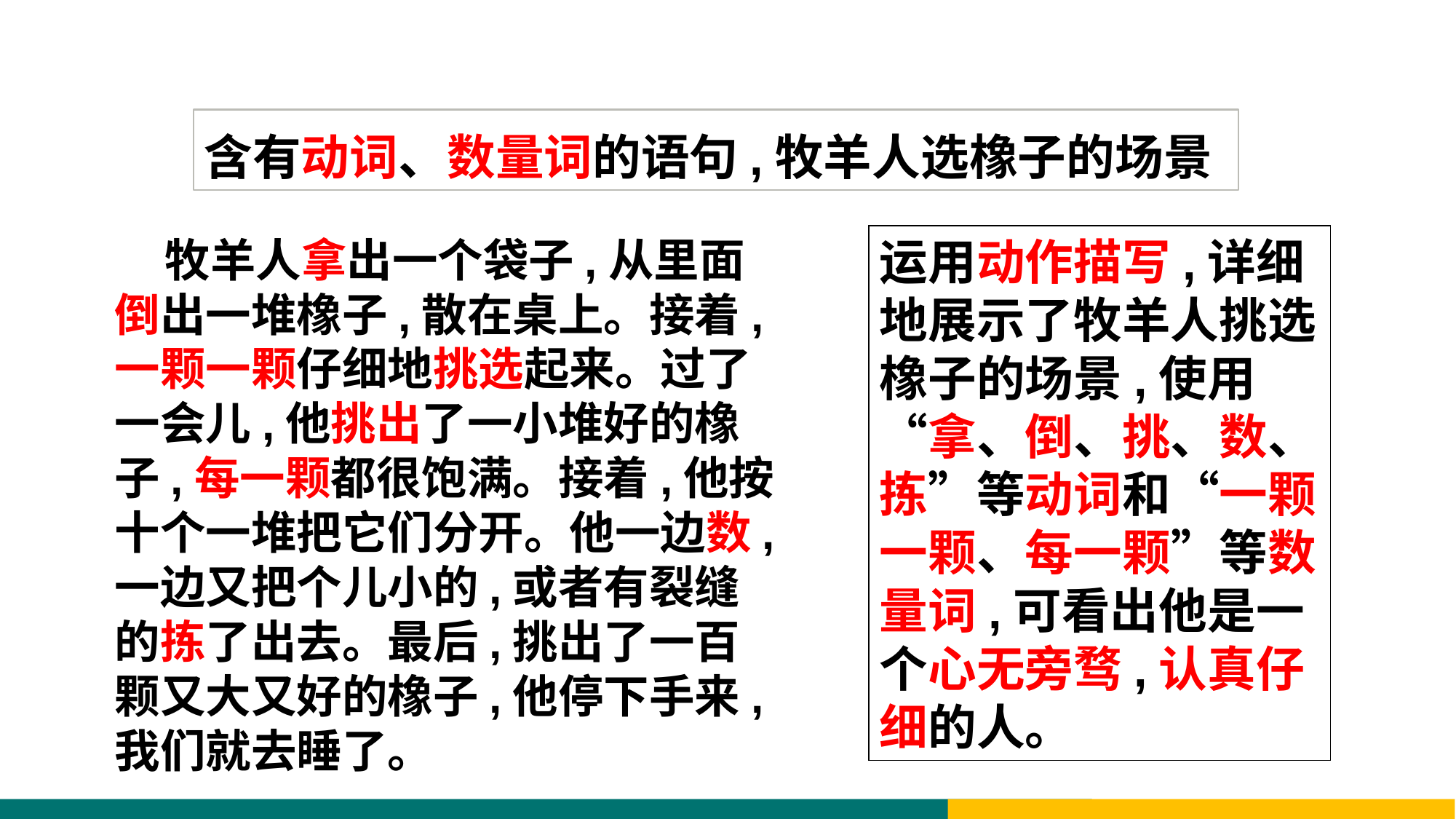

含有动词、数量词的语句,牧羊人选橡子的场景
      牧羊人拿出一个袋子,从里面倒出一堆橡子,散在桌上。接着,一颗一颗仔细地挑选起来。过了一会儿,他挑出了一小堆好的橡子,每一颗都很饱满。接着,他按十个一堆把它们分开。他一边数,一边又把个儿小的,或者有裂缝的拣了出去。最后,挑出了一百颗又大又好的橡子,他停下手来,我们就去睡了。
运用动作描写,详细地展示了牧羊人挑选橡子的场景,使用“拿、倒、挑、数、拣”等动词和“一颗一颗、每一颗”等数量词,可看出他是一个心无旁骛,认真仔细的人。